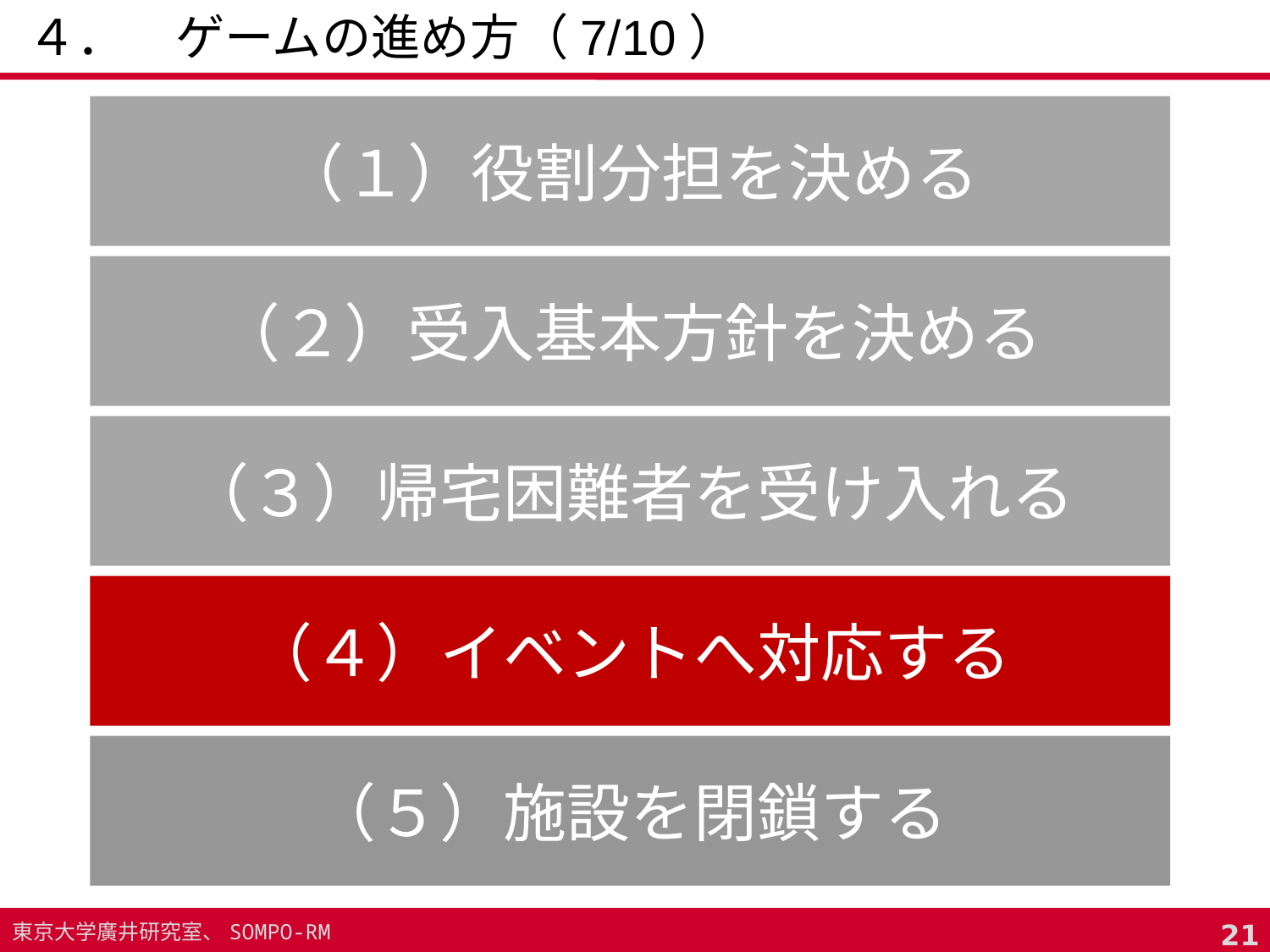

４．　ゲームの進め方（7/10）
（１）役割分担を決める
（２）受入基本方針を決める
（３）帰宅困難者を受け入れる
（４）イベントへ対応する
（５）施設を閉鎖する
21